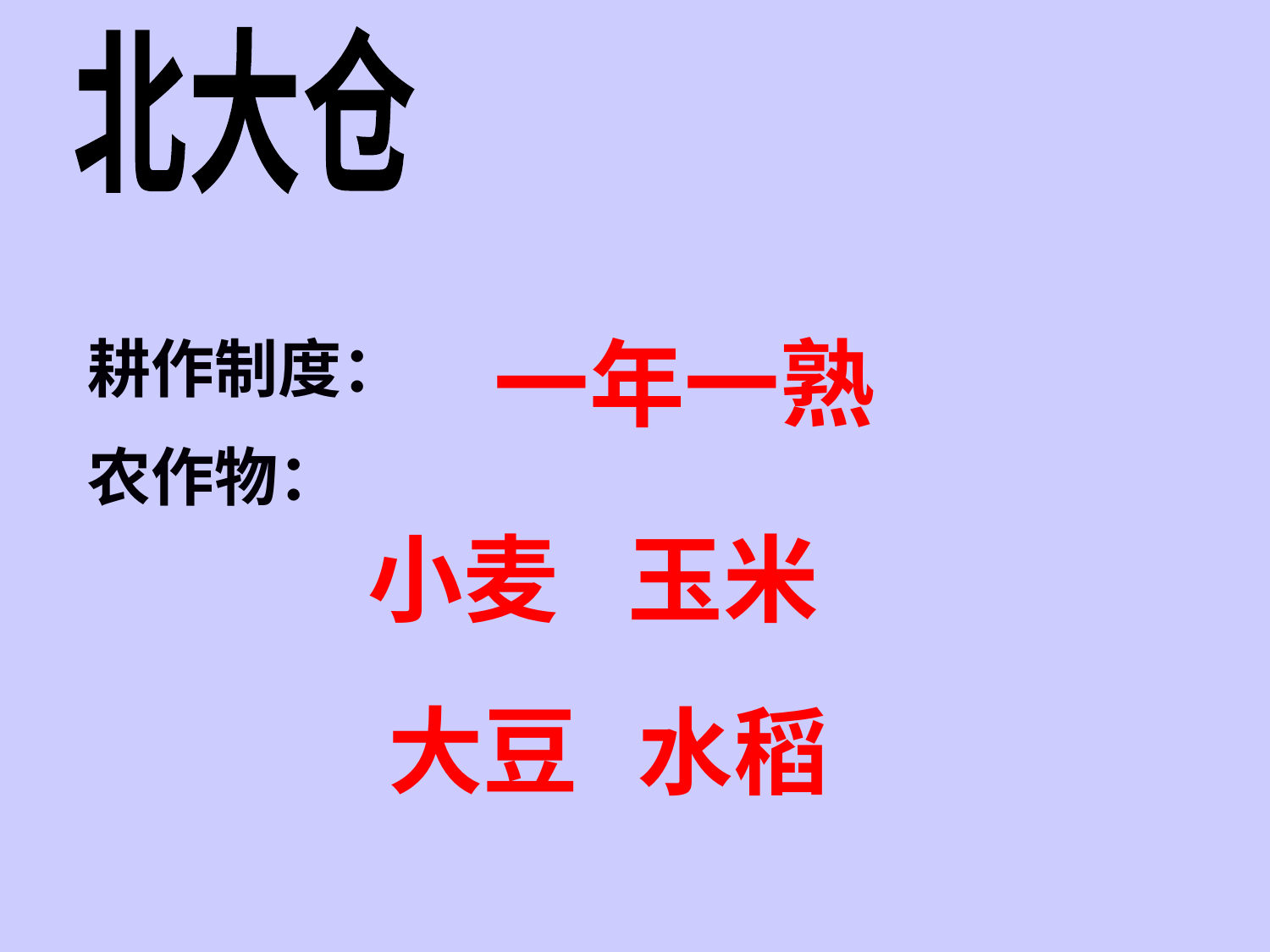

北大仓

耕作制度：
农作物：
一年一熟
小麦
玉米
大豆
水稻